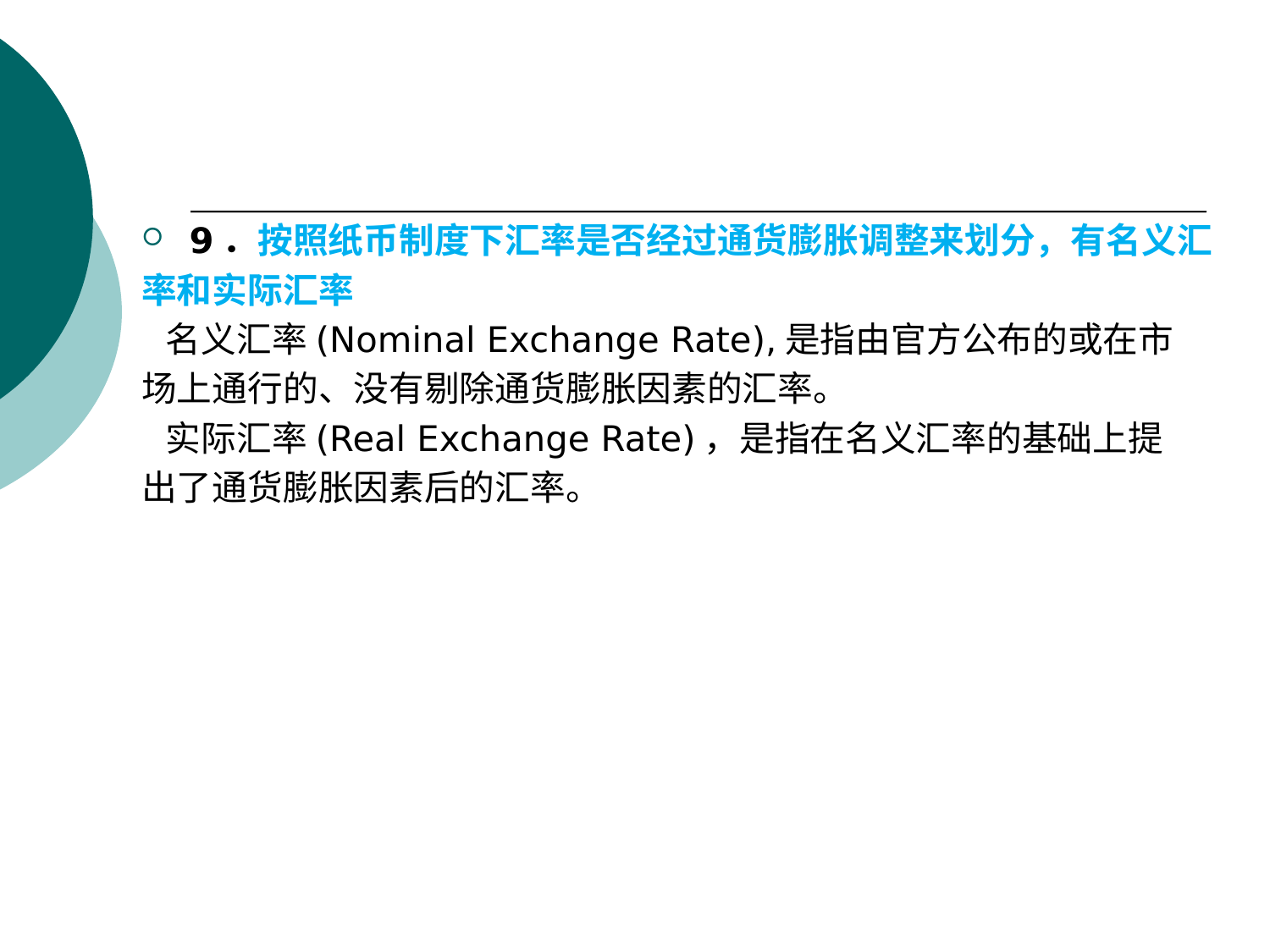

#
9．按照纸币制度下汇率是否经过通货膨胀调整来划分，有名义汇
率和实际汇率
  名义汇率(Nominal Exchange Rate),是指由官方公布的或在市
场上通行的、没有剔除通货膨胀因素的汇率。
  实际汇率(Real Exchange Rate)，是指在名义汇率的基础上提
出了通货膨胀因素后的汇率。